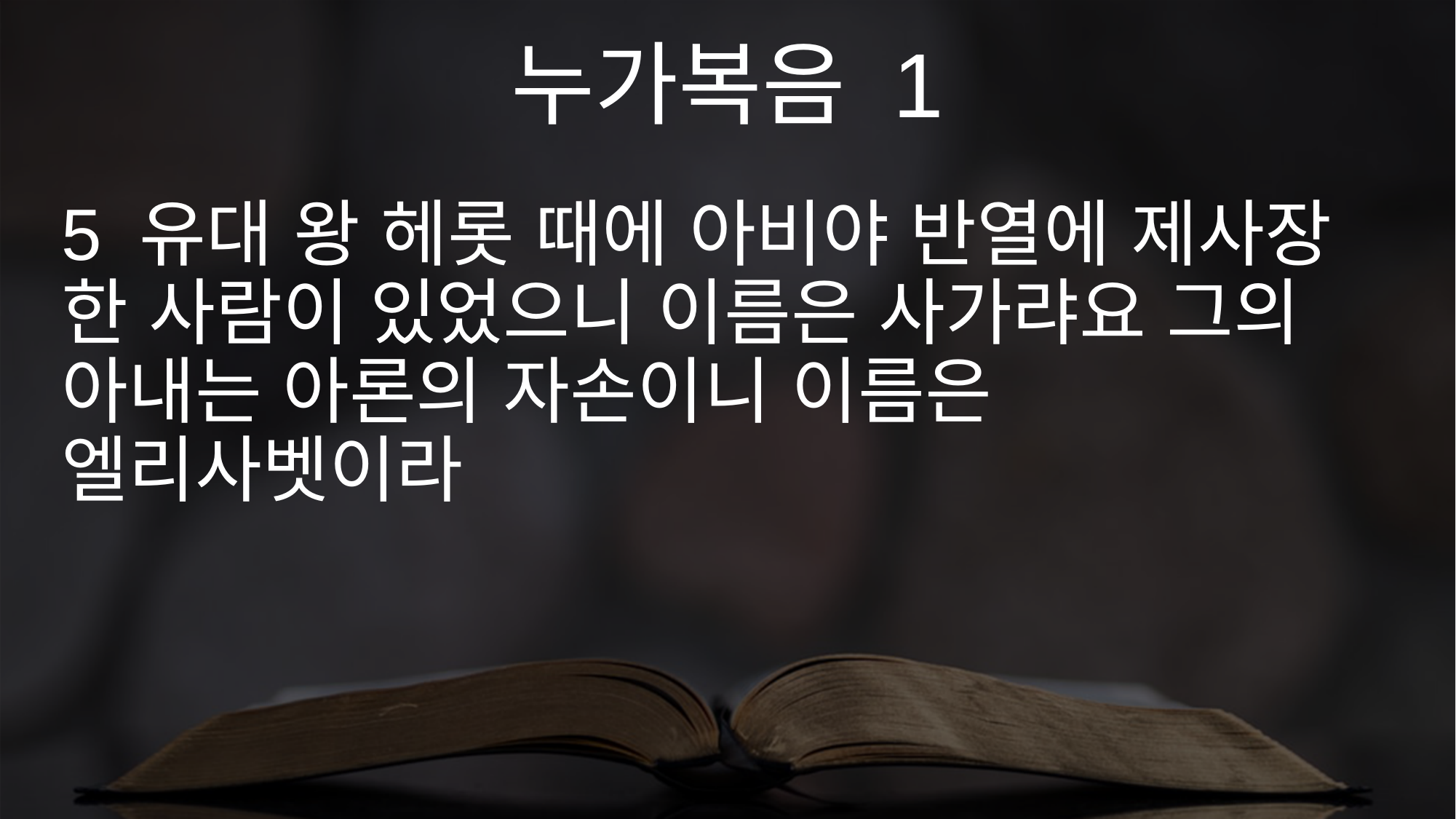

누가복음 1
5 유대 왕 헤롯 때에 아비야 반열에 제사장 한 사람이 있었으니 이름은 사가랴요 그의 아내는 아론의 자손이니 이름은 엘리사벳이라